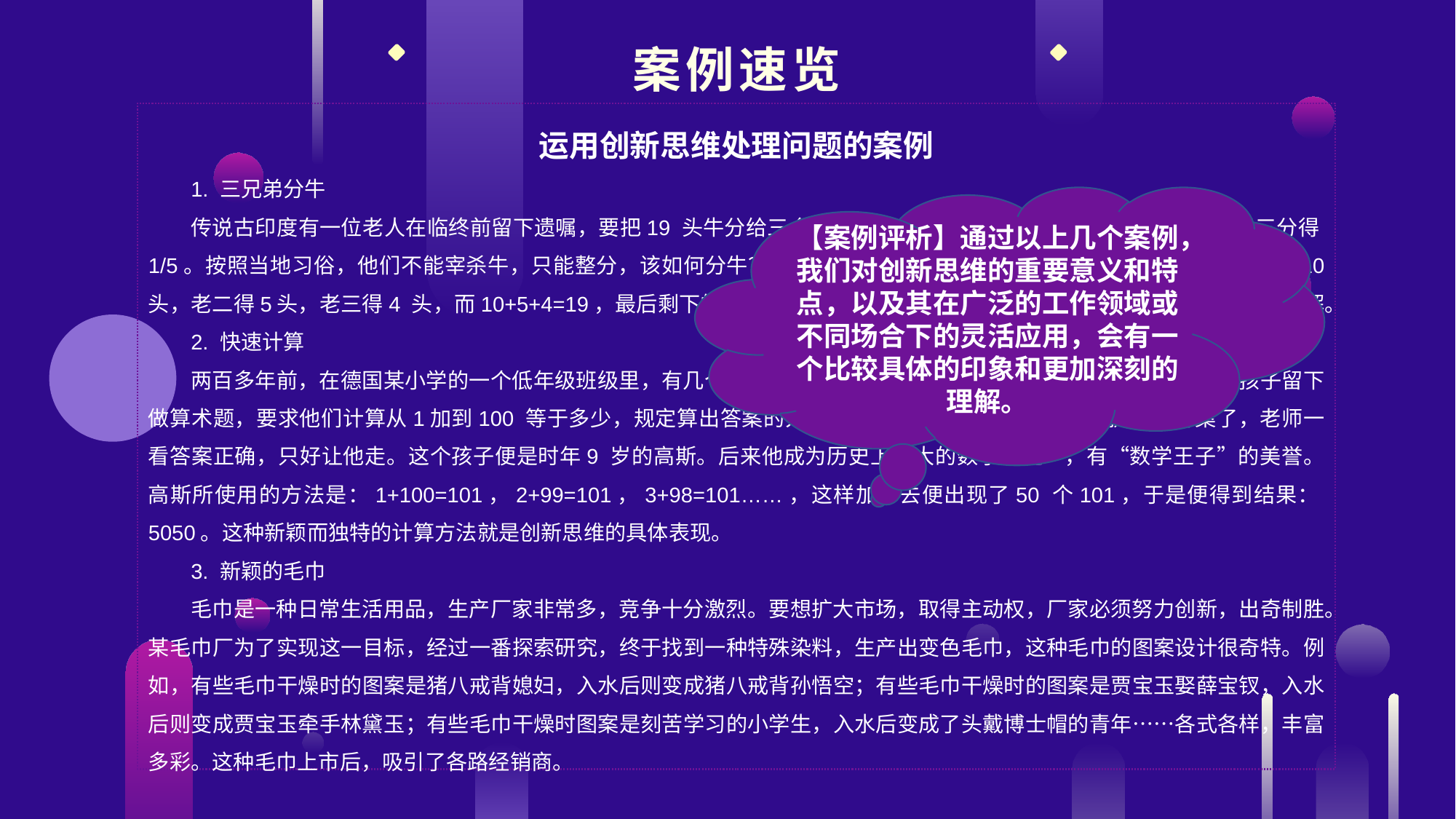

案例速览

运用创新思维处理问题的案例
1. 三兄弟分牛
传说古印度有一位老人在临终前留下遗嘱，要把19 头牛分给三个儿子，老大分得总数的1/2，老二分得1/4，老三分得1/5。按照当地习俗，他们不能宰杀牛，只能整分，该如何分牛？分牛方法：从外面借来1 头牛，总和为20 头，老大得10 头，老二得5头，老三得4 头，而10+5+4=19，最后剩下的1 头还给别人。用创新思维，方法巧妙而新颖，难题也迎刃而解。
2. 快速计算
两百多年前，在德国某小学的一个低年级班级里，有几个孩子吵闹，老师决定惩罚他们。放学后，老师让这几个孩子留下做算术题，要求他们计算从1加到100 等于多少，规定算出答案的人才能离开。其中一个孩子很快就提交了答案了，老师一看答案正确，只好让他走。这个孩子便是时年9 岁的高斯。后来他成为历史上伟大的数学家之一，有“数学王子”的美誉。高斯所使用的方法是：1+100=101，2+99=101，3+98=101……，这样加下去便出现了50 个101，于是便得到结果：5050。这种新颖而独特的计算方法就是创新思维的具体表现。
3. 新颖的毛巾
毛巾是一种日常生活用品，生产厂家非常多，竞争十分激烈。要想扩大市场，取得主动权，厂家必须努力创新，出奇制胜。某毛巾厂为了实现这一目标，经过一番探索研究，终于找到一种特殊染料，生产出变色毛巾，这种毛巾的图案设计很奇特。例如，有些毛巾干燥时的图案是猪八戒背媳妇，入水后则变成猪八戒背孙悟空；有些毛巾干燥时的图案是贾宝玉娶薛宝钗，入水后则变成贾宝玉牵手林黛玉；有些毛巾干燥时图案是刻苦学习的小学生，入水后变成了头戴博士帽的青年……各式各样，丰富多彩。这种毛巾上市后，吸引了各路经销商。

【案例评析】通过以上几个案例，我们对创新思维的重要意义和特点，以及其在广泛的工作领域或不同场合下的灵活应用，会有一个比较具体的印象和更加深刻的理解。